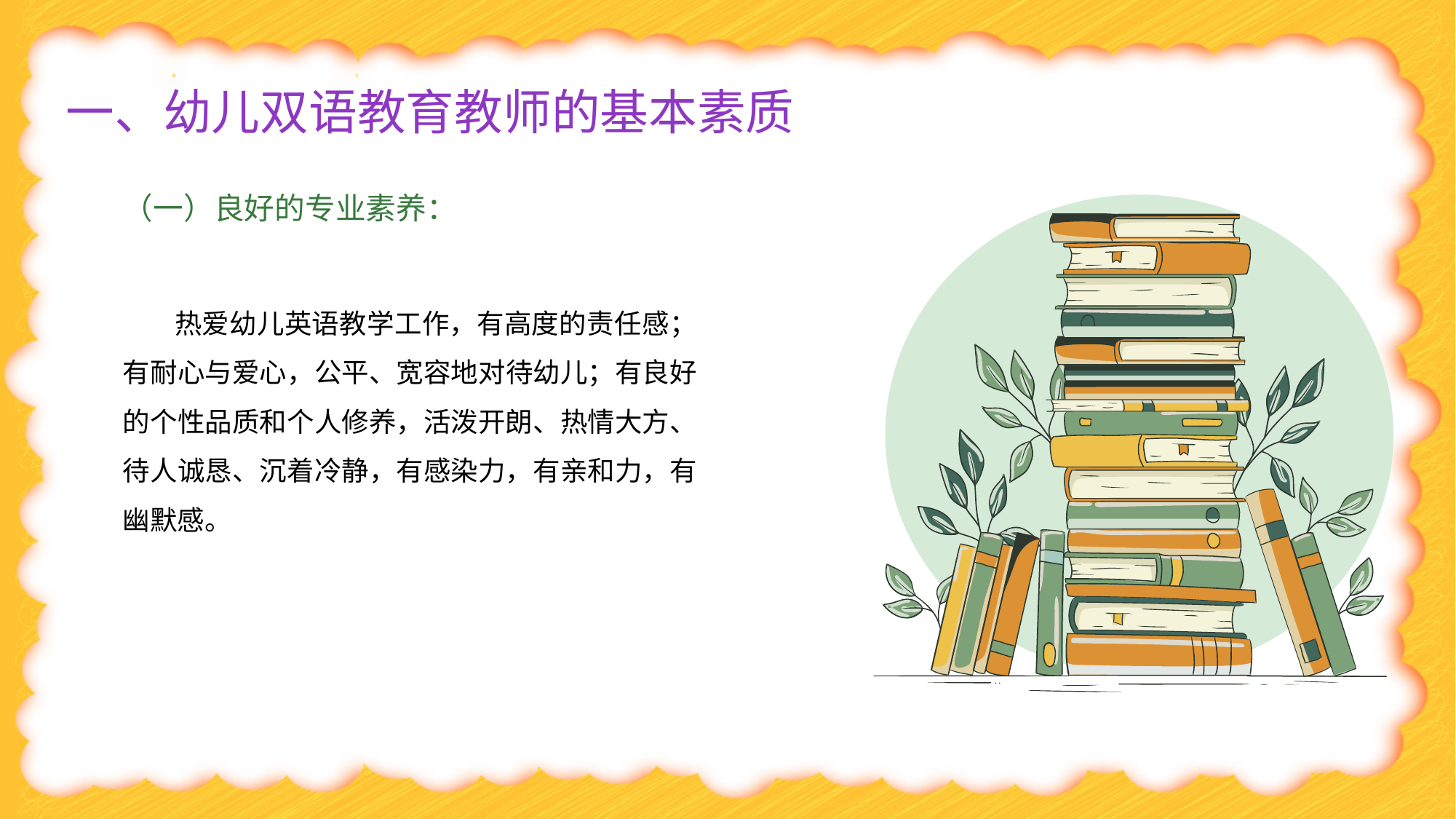

# 一、幼儿双语教育教师的基本素质
（一）良好的专业素养：

       热爱幼儿英语教学工作，有高度的责任感；有耐心与爱心，公平、宽容地对待幼儿；有良好的个性品质和个人修养，活泼开朗、热情大方、待人诚恳、沉着冷静，有感染力，有亲和力，有幽默感。